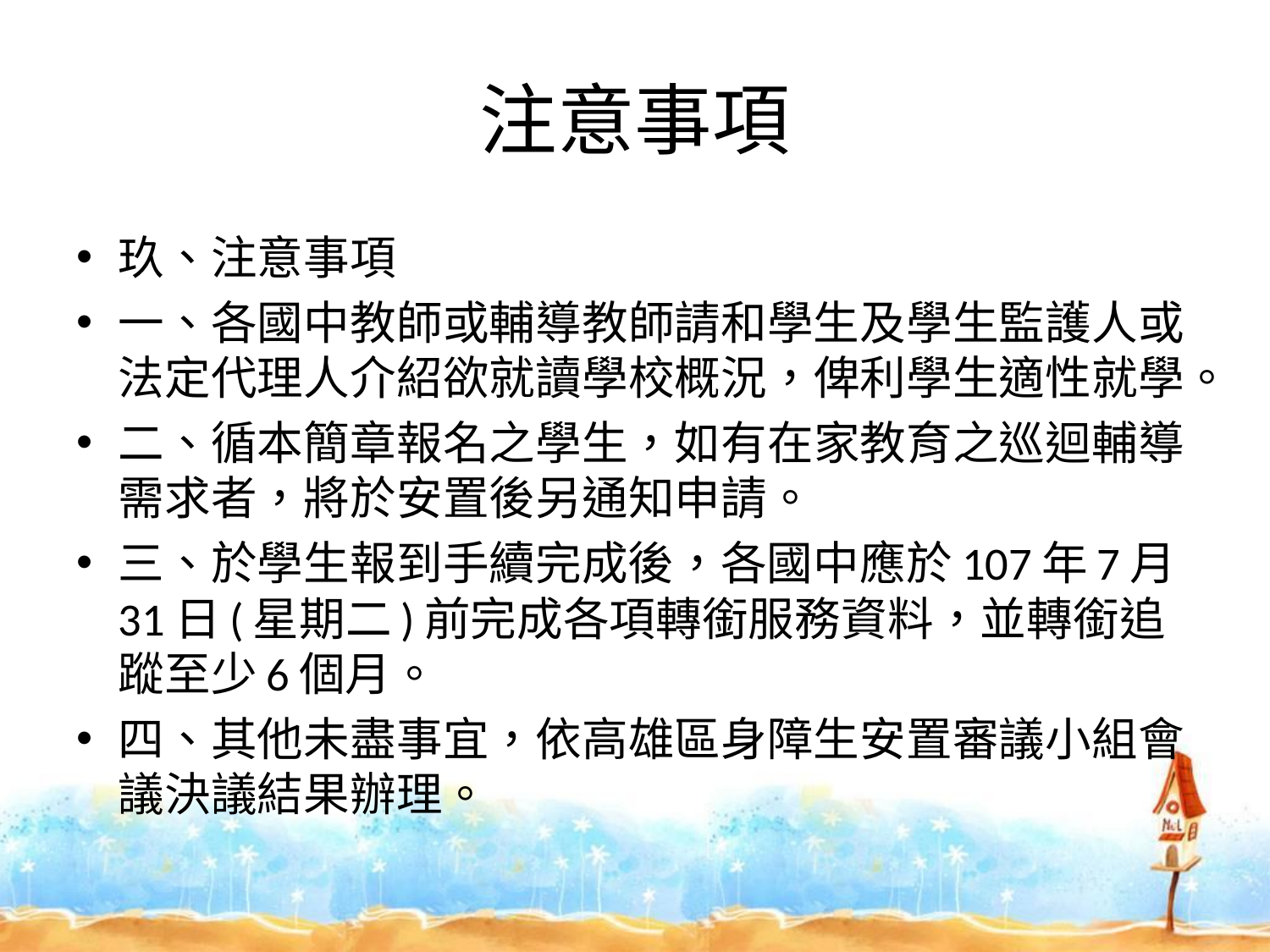

# 注意事項
玖、注意事項
一、各國中教師或輔導教師請和學生及學生監護人或法定代理人介紹欲就讀學校概況，俾利學生適性就學。
二、循本簡章報名之學生，如有在家教育之巡迴輔導需求者，將於安置後另通知申請。
三、於學生報到手續完成後，各國中應於107年7月31日(星期二)前完成各項轉銜服務資料，並轉銜追蹤至少6個月。
四、其他未盡事宜，依高雄區身障生安置審議小組會議決議結果辦理。